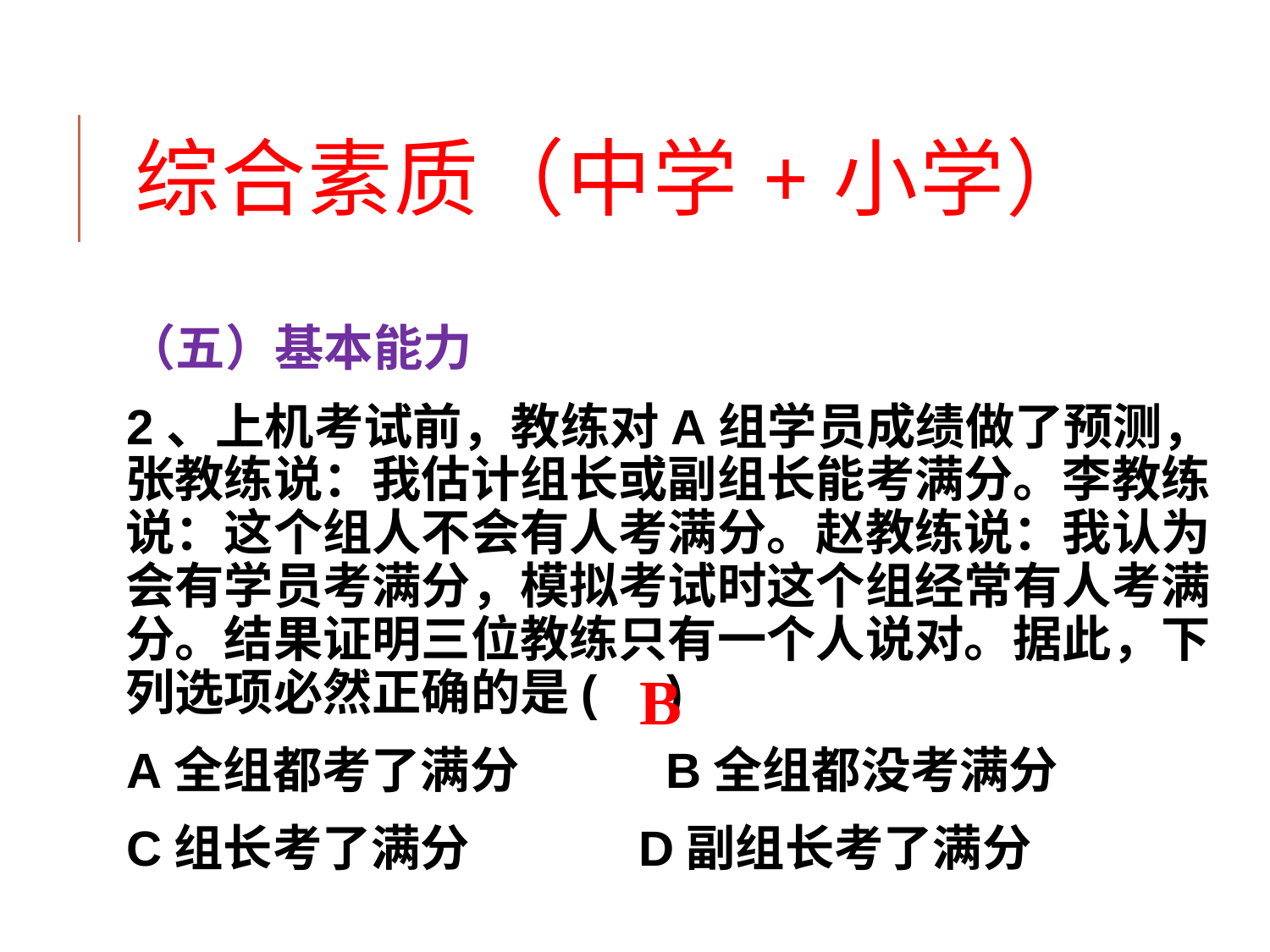

# 综合素质（中学+小学）
（五）基本能力
2、上机考试前，教练对A组学员成绩做了预测，张教练说：我估计组长或副组长能考满分。李教练说：这个组人不会有人考满分。赵教练说：我认为会有学员考满分，模拟考试时这个组经常有人考满分。结果证明三位教练只有一个人说对。据此，下列选项必然正确的是(     )
A全组都考了满分            B全组都没考满分
C组长考了满分              D副组长考了满分
B